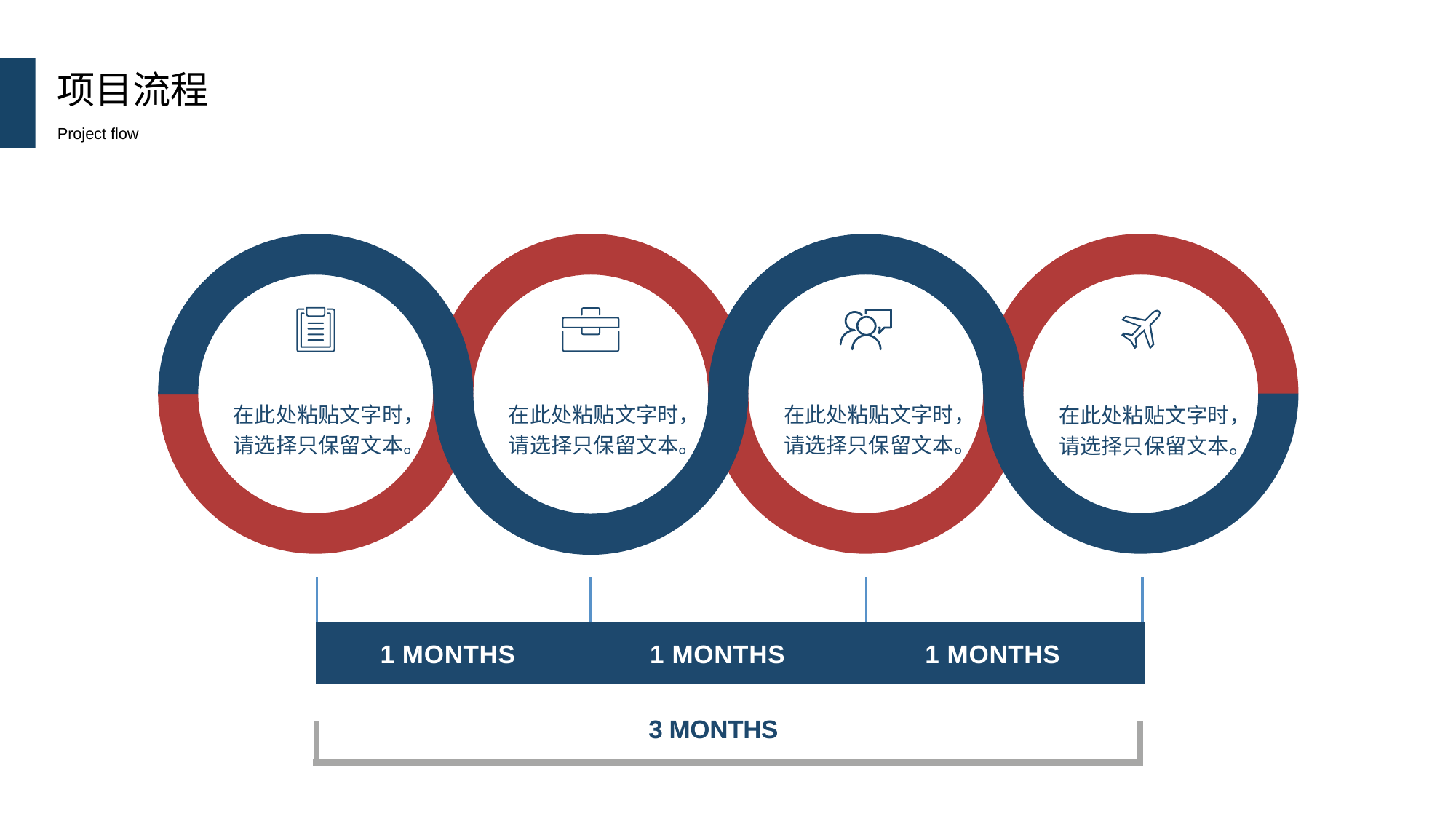

项目流程
Project flow

在此处粘贴文字时，请选择只保留文本。
在此处粘贴文字时，请选择只保留文本。
在此处粘贴文字时，请选择只保留文本。
在此处粘贴文字时，请选择只保留文本。

1 MONTHS
1 MONTHS
1 MONTHS
3 MONTHS